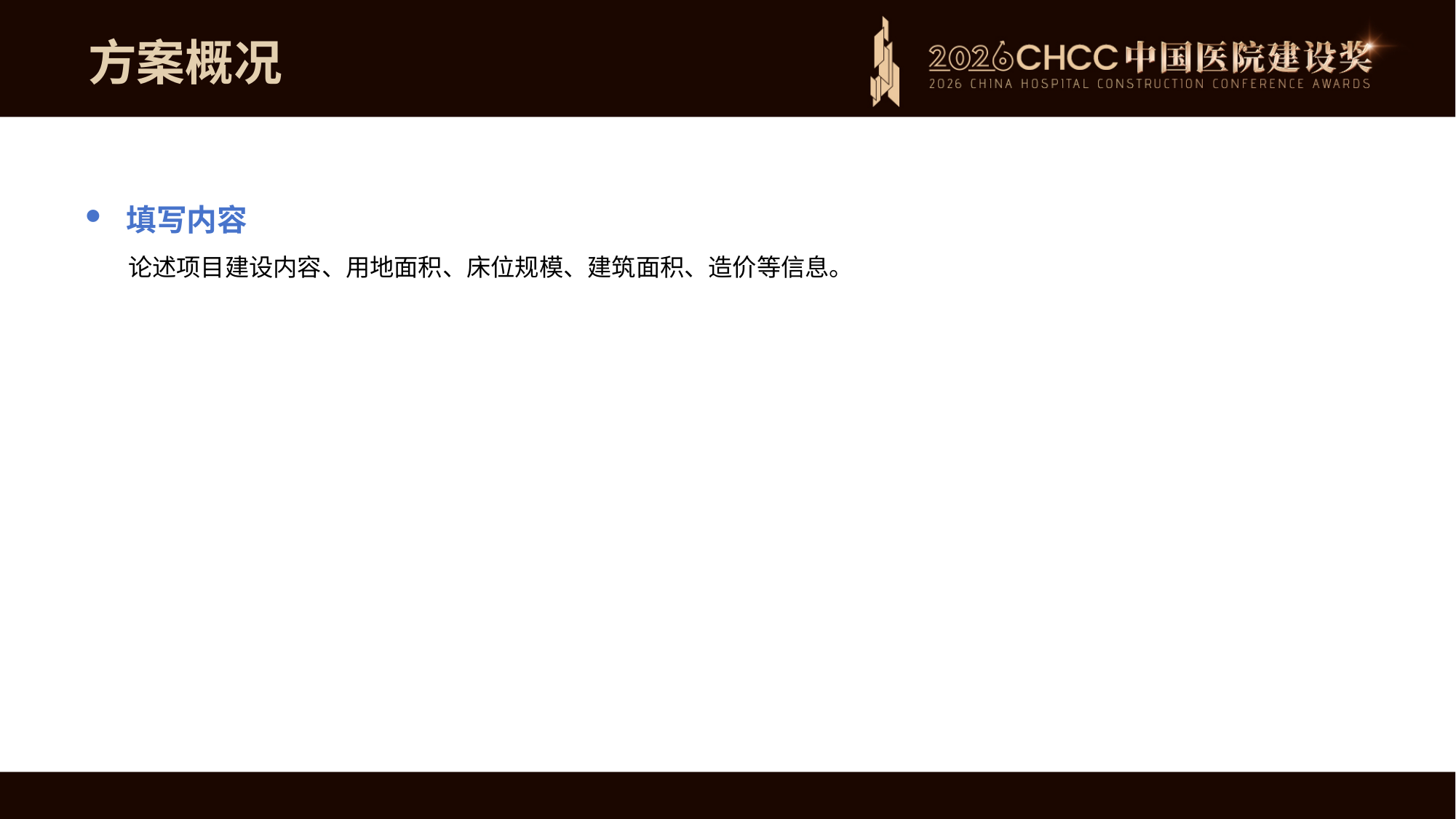

方案概况
填写内容
论述项目建设内容、用地面积、床位规模、建筑面积、造价等信息。